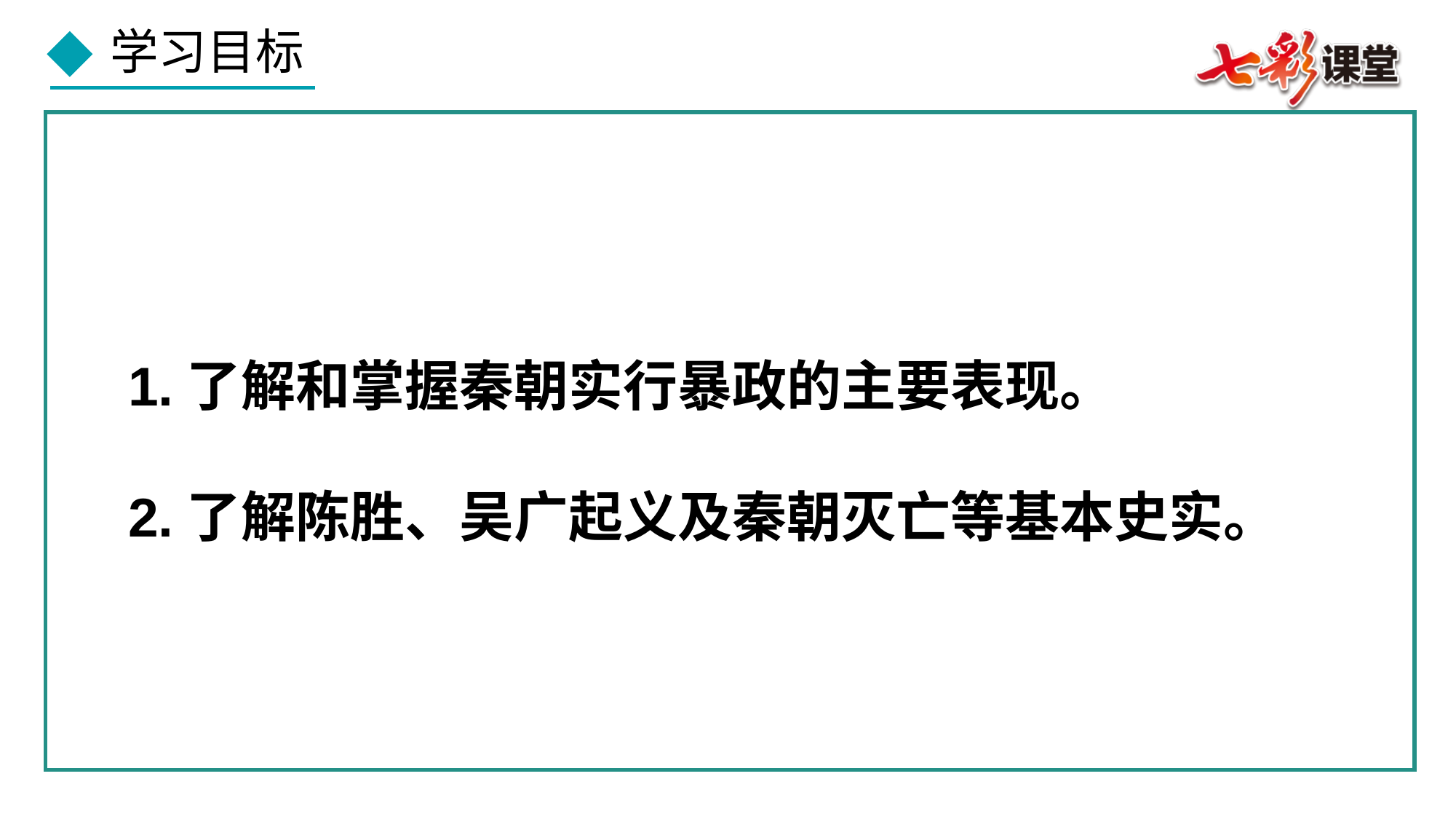

1.了解和掌握秦朝实行暴政的主要表现。
2.了解陈胜、吴广起义及秦朝灭亡等基本史实。